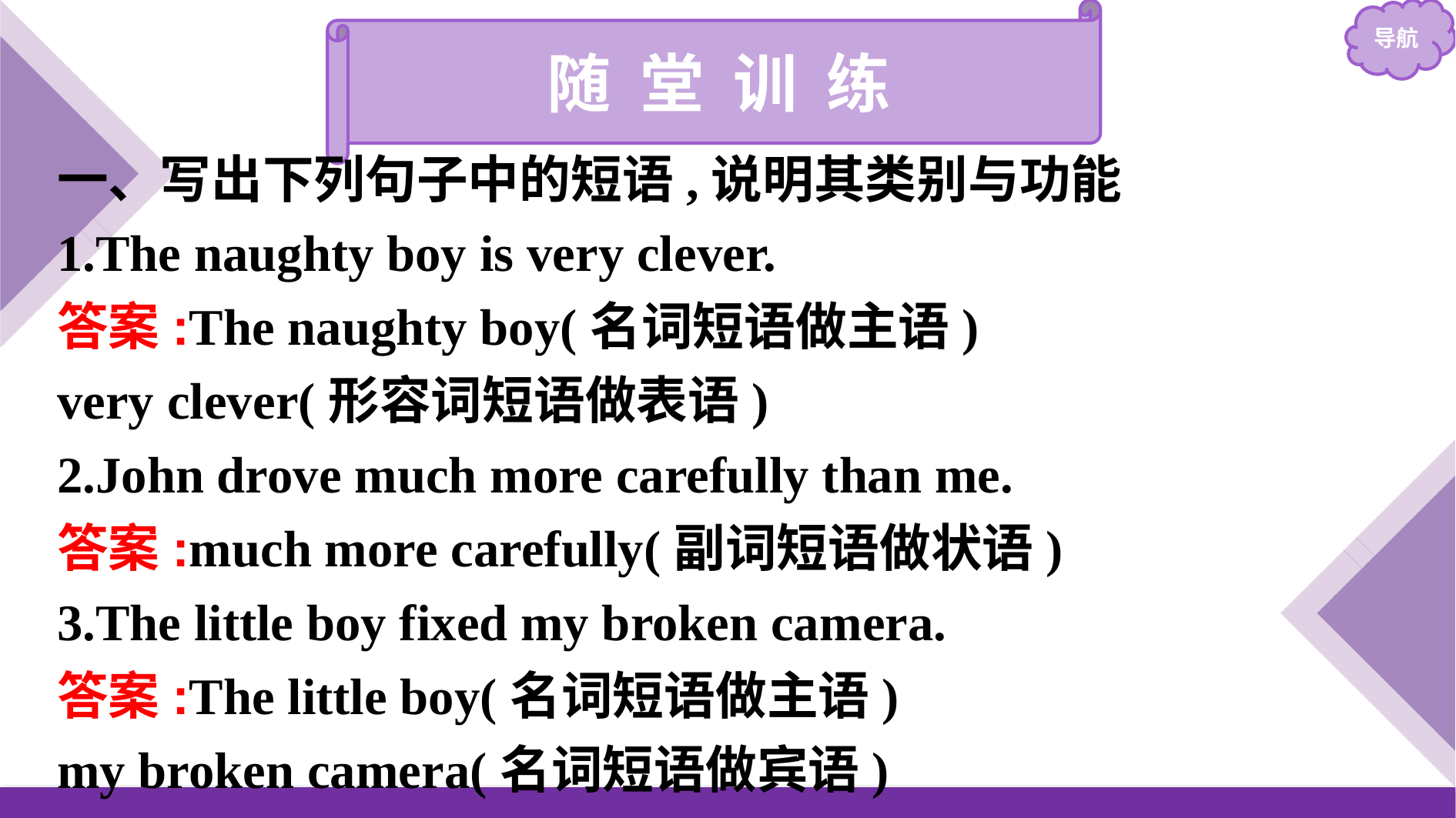

随  堂  训  练
一、写出下列句子中的短语,说明其类别与功能
1.The naughty boy is very clever.
答案:The naughty boy(名词短语做主语)
very clever(形容词短语做表语)
2.John drove much more carefully than me.
答案:much more carefully(副词短语做状语)
3.The little boy fixed my broken camera.
答案:The little boy(名词短语做主语)
my broken camera(名词短语做宾语)